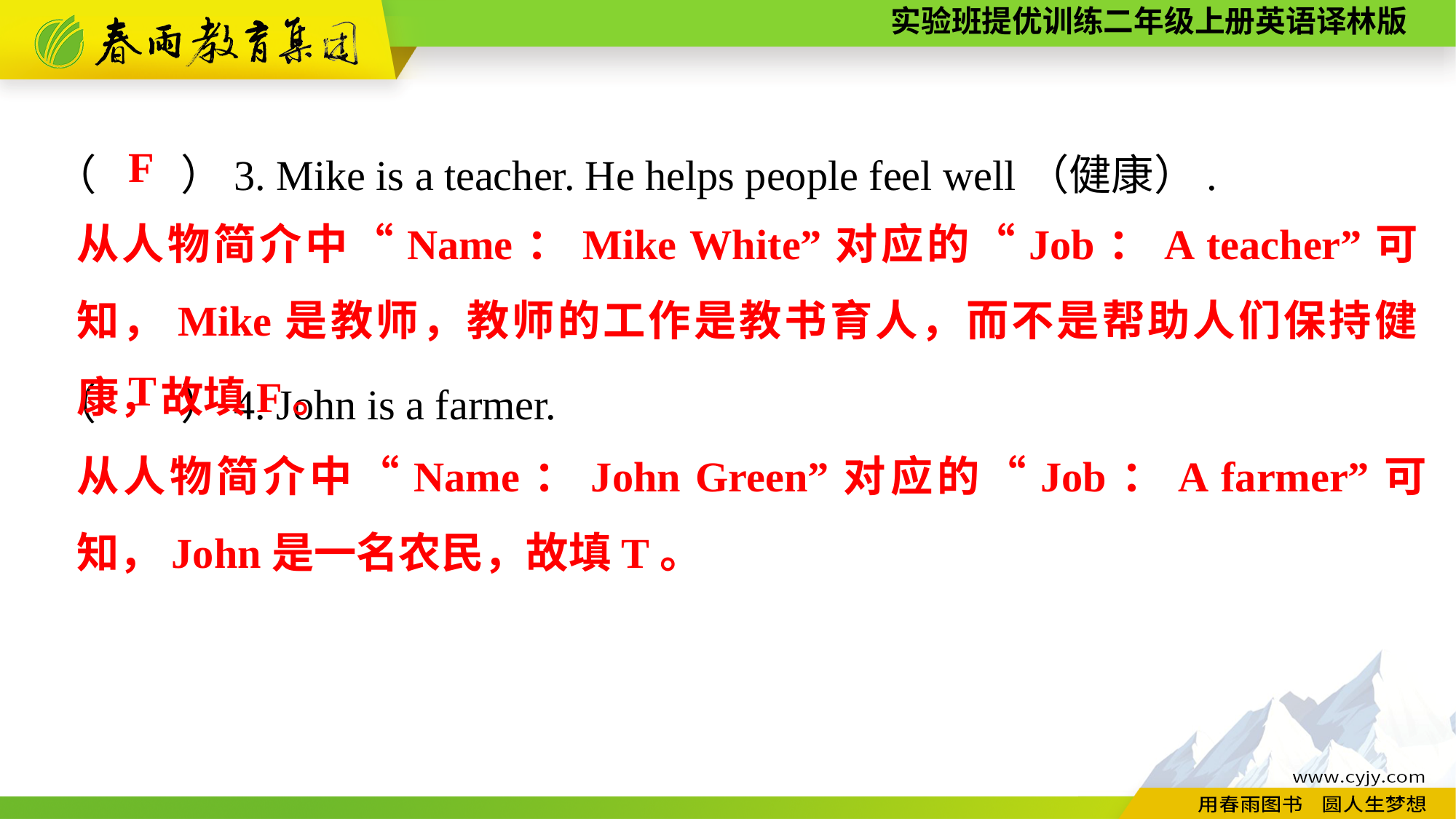

（　　）3. Mike is a teacher. He helps people feel well（健康）.

（　　）4. John is a farmer.
F
从人物简介中“Name：Mike White”对应的“Job：A teacher”可知，Mike是教师，教师的工作是教书育人，而不是帮助人们保持健康，故填F。
T
从人物简介中“Name：John Green”对应的“Job：A farmer”可知，John是一名农民，故填T。